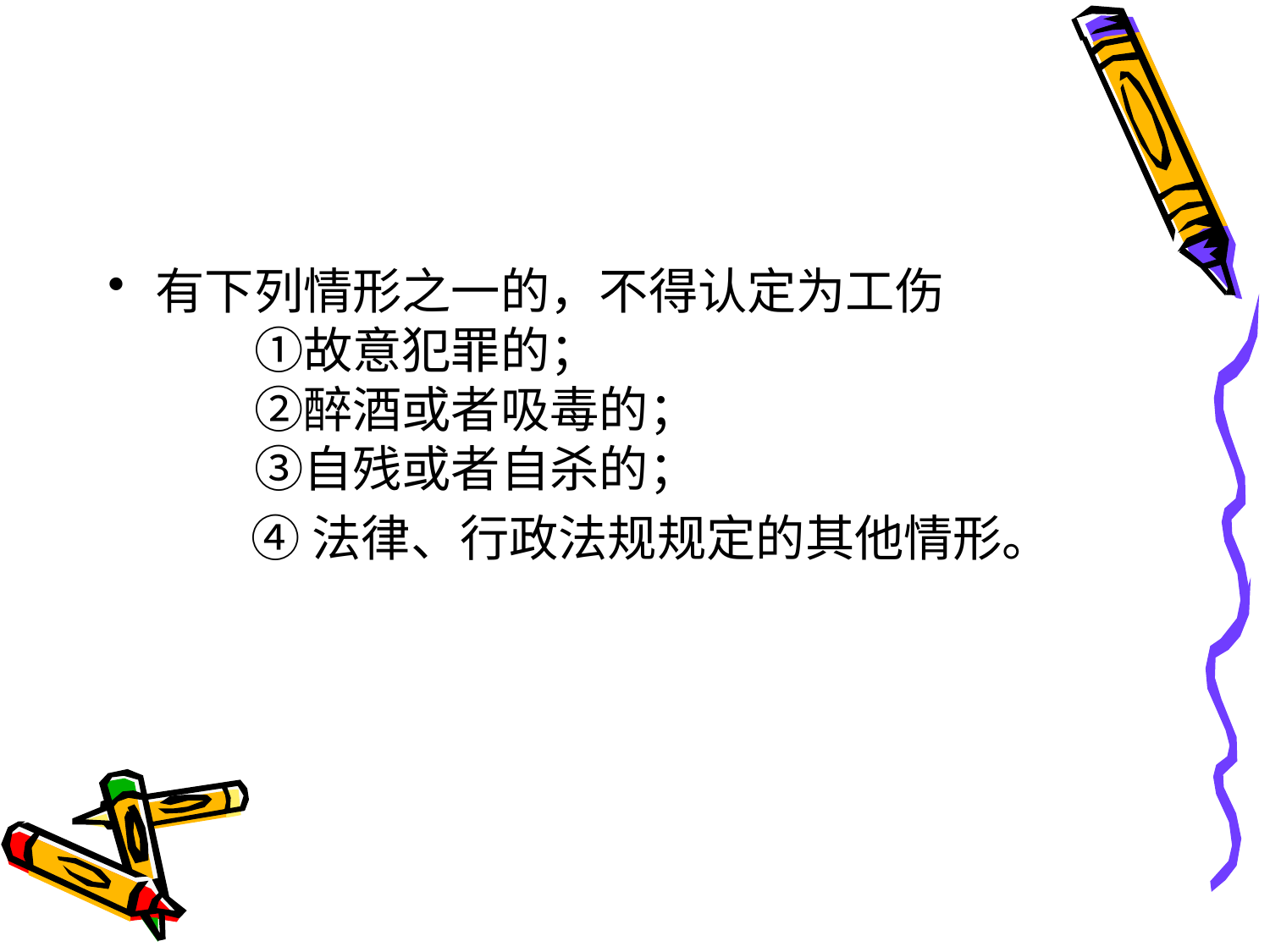

#
有下列情形之一的，不得认定为工伤
　　①故意犯罪的；
　　②醉酒或者吸毒的；
　　③自残或者自杀的；
             ④法律、行政法规规定的其他情形。